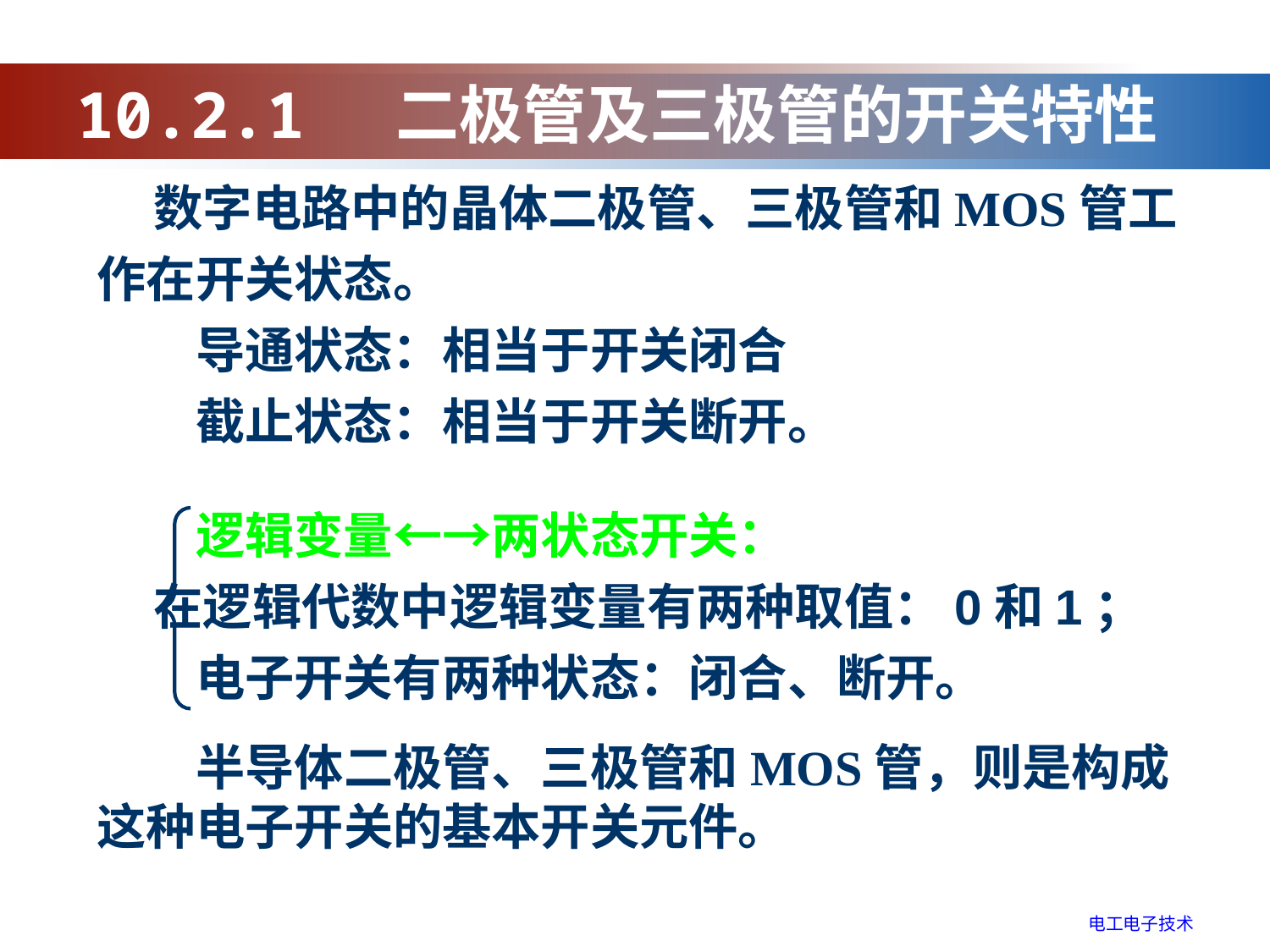

10.2.1  二极管及三极管的开关特性
    数字电路中的晶体二极管、三极管和MOS管工作在开关状态。
　　导通状态：相当于开关闭合
　　截止状态：相当于开关断开。
　　逻辑变量←→两状态开关：
    在逻辑代数中逻辑变量有两种取值：0和1；
　　电子开关有两种状态：闭合、断开。

　　半导体二极管、三极管和MOS管，则是构成这种电子开关的基本开关元件。
电工电子技术
36